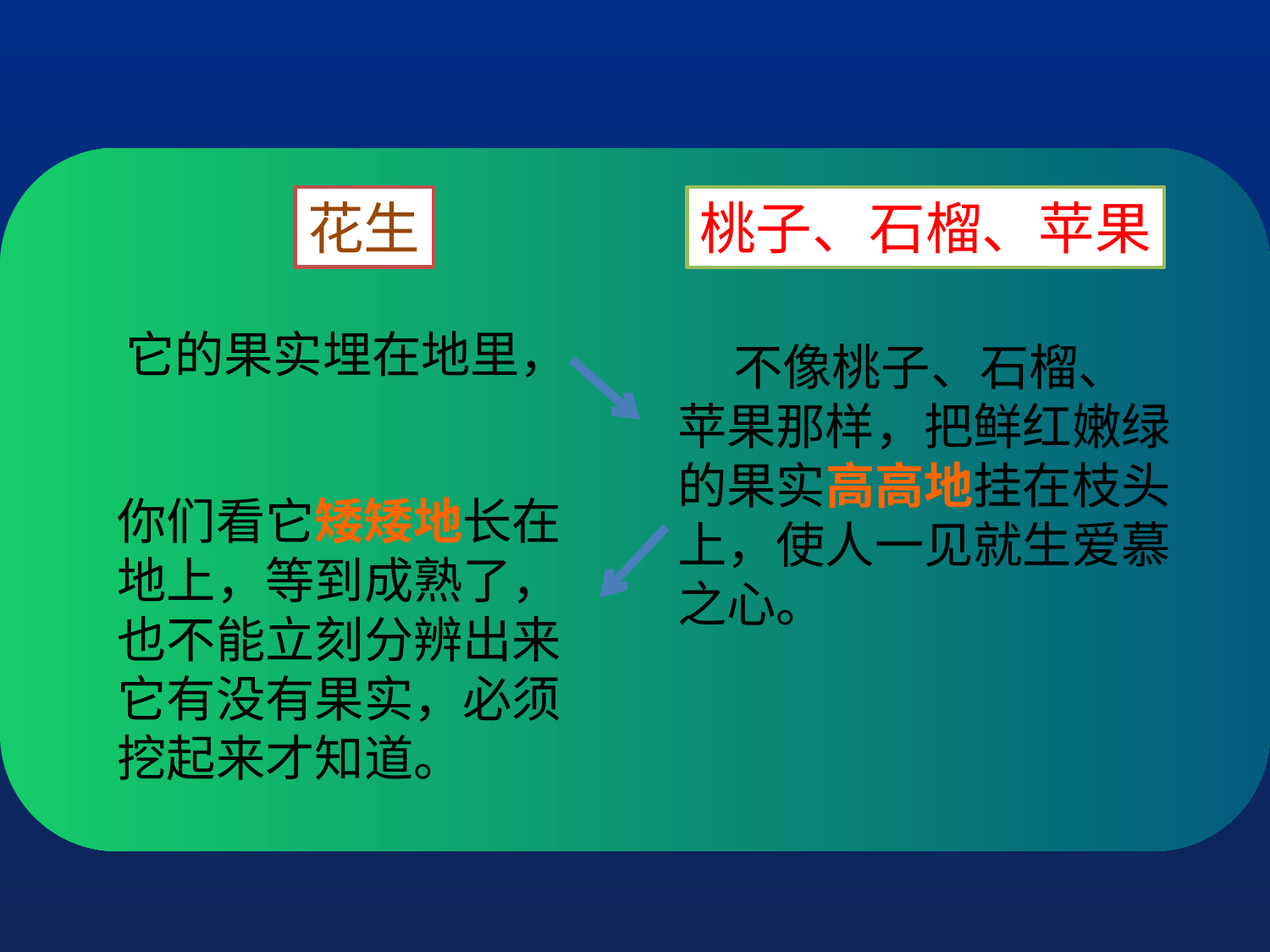

花生
桃子、石榴、苹果
它的果实埋在地里，
    不像桃子、石榴、苹果那样，把鲜红嫩绿的果实高高地挂在枝头上，使人一见就生爱慕之心。
你们看它矮矮地长在地上，等到成熟了，也不能立刻分辨出来它有没有果实，必须挖起来才知道。